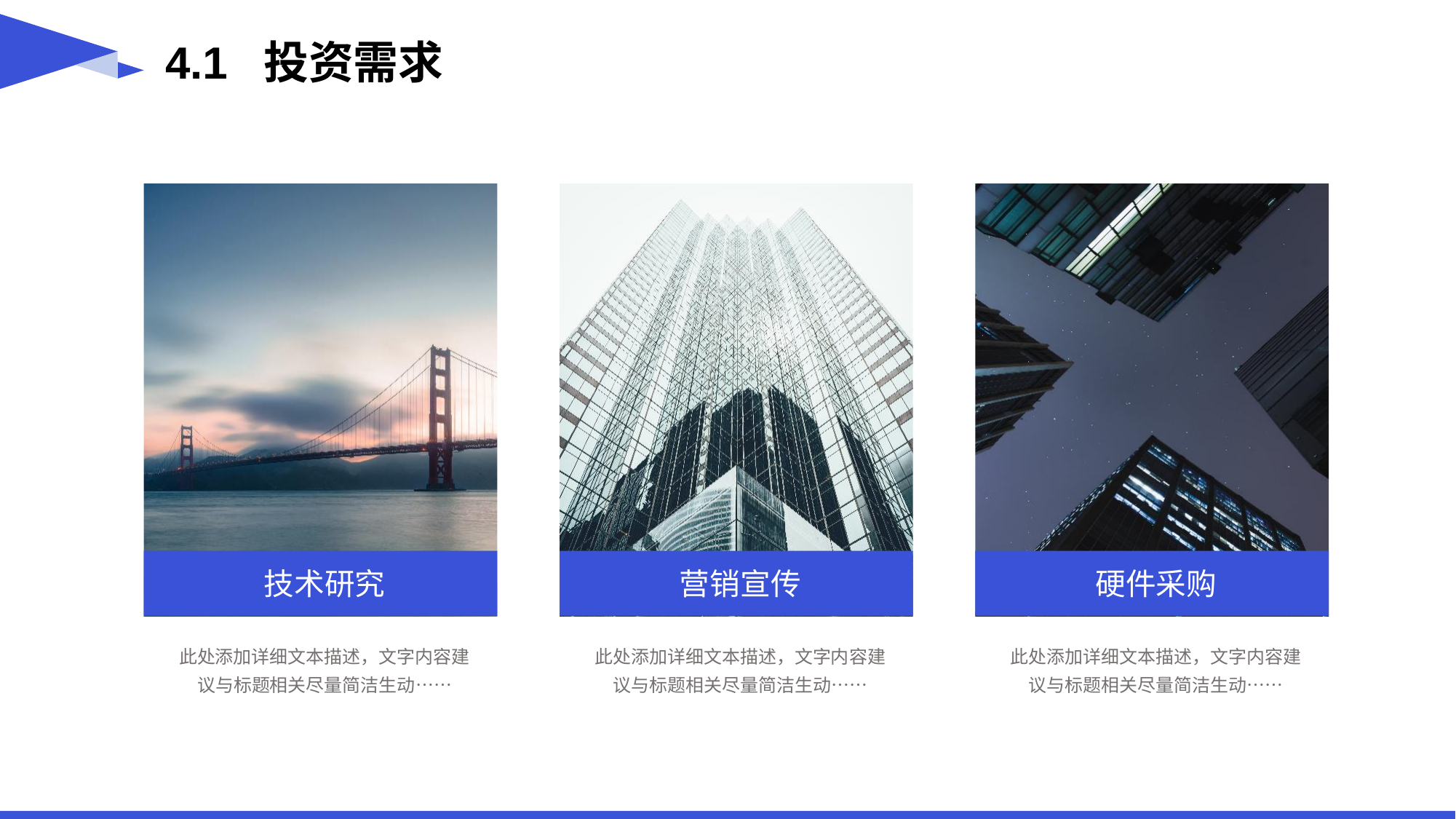

4.1  投资需求

技术研究
营销宣传
硬件采购
此处添加详细文本描述，文字内容建议与标题相关尽量简洁生动……
此处添加详细文本描述，文字内容建议与标题相关尽量简洁生动……
此处添加详细文本描述，文字内容建议与标题相关尽量简洁生动……